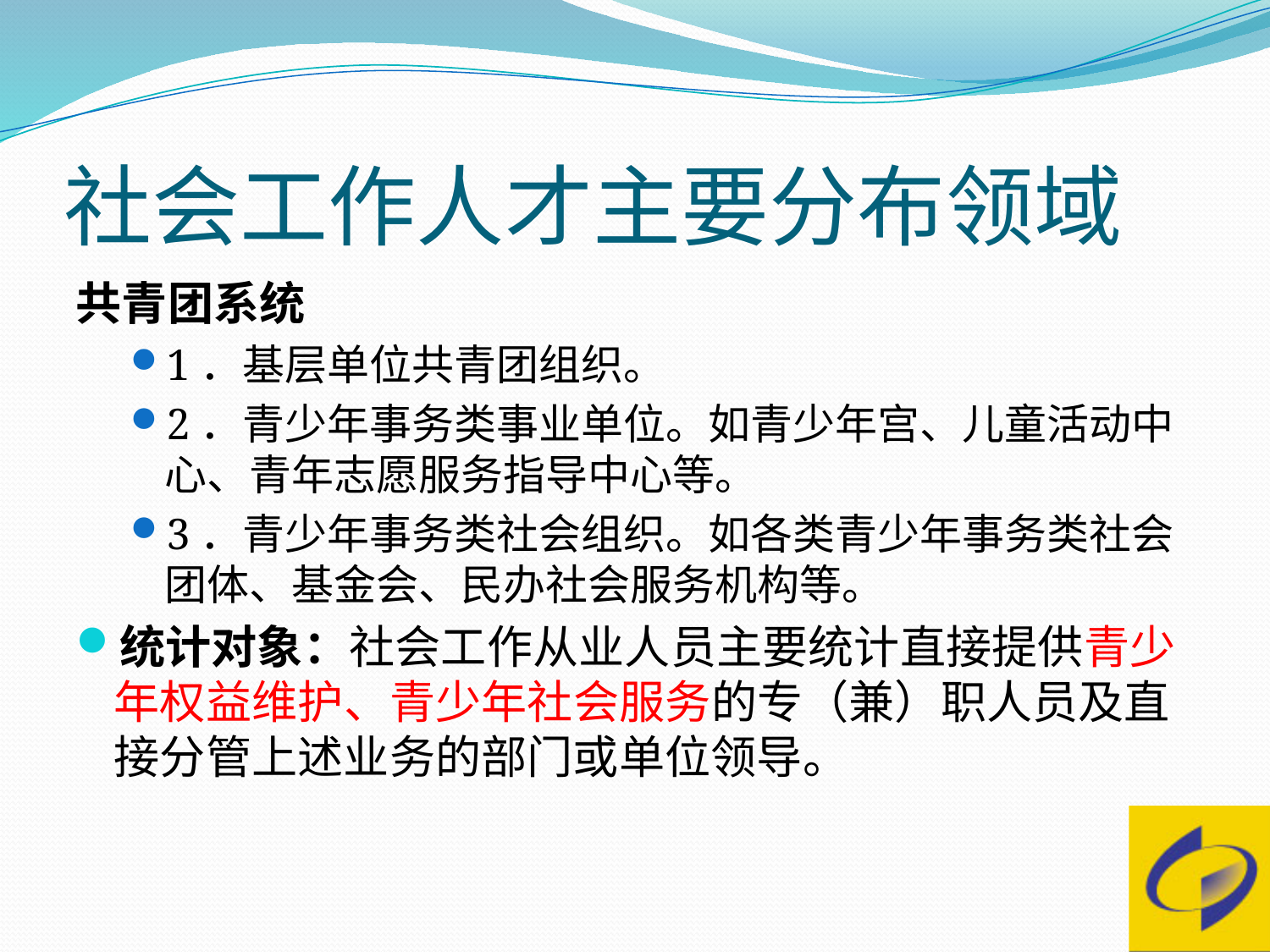

# 社会工作人才主要分布领域
共青团系统
1．基层单位共青团组织。
2．青少年事务类事业单位。如青少年宫、儿童活动中心、青年志愿服务指导中心等。
3．青少年事务类社会组织。如各类青少年事务类社会团体、基金会、民办社会服务机构等。
统计对象：社会工作从业人员主要统计直接提供青少年权益维护、青少年社会服务的专（兼）职人员及直接分管上述业务的部门或单位领导。